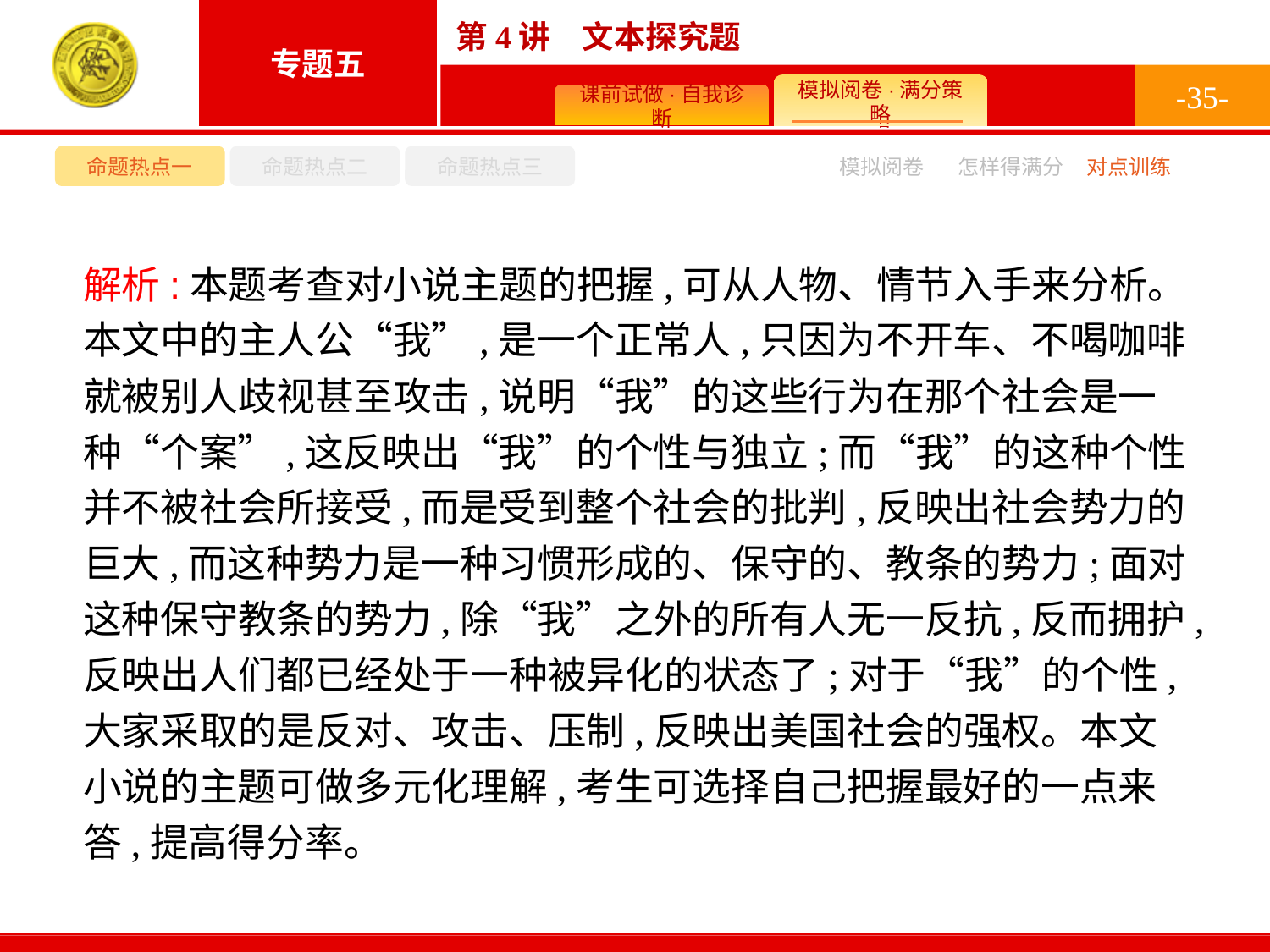

-35-
命题热点一
命题热点二
命题热点三
模拟阅卷
怎样得满分
对点训练
解析:本题考查对小说主题的把握,可从人物、情节入手来分析。本文中的主人公“我”,是一个正常人,只因为不开车、不喝咖啡就被别人歧视甚至攻击,说明“我”的这些行为在那个社会是一种“个案”,这反映出“我”的个性与独立;而“我”的这种个性并不被社会所接受,而是受到整个社会的批判,反映出社会势力的巨大,而这种势力是一种习惯形成的、保守的、教条的势力;面对这种保守教条的势力,除“我”之外的所有人无一反抗,反而拥护,反映出人们都已经处于一种被异化的状态了;对于“我”的个性,大家采取的是反对、攻击、压制,反映出美国社会的强权。本文小说的主题可做多元化理解,考生可选择自己把握最好的一点来答,提高得分率。